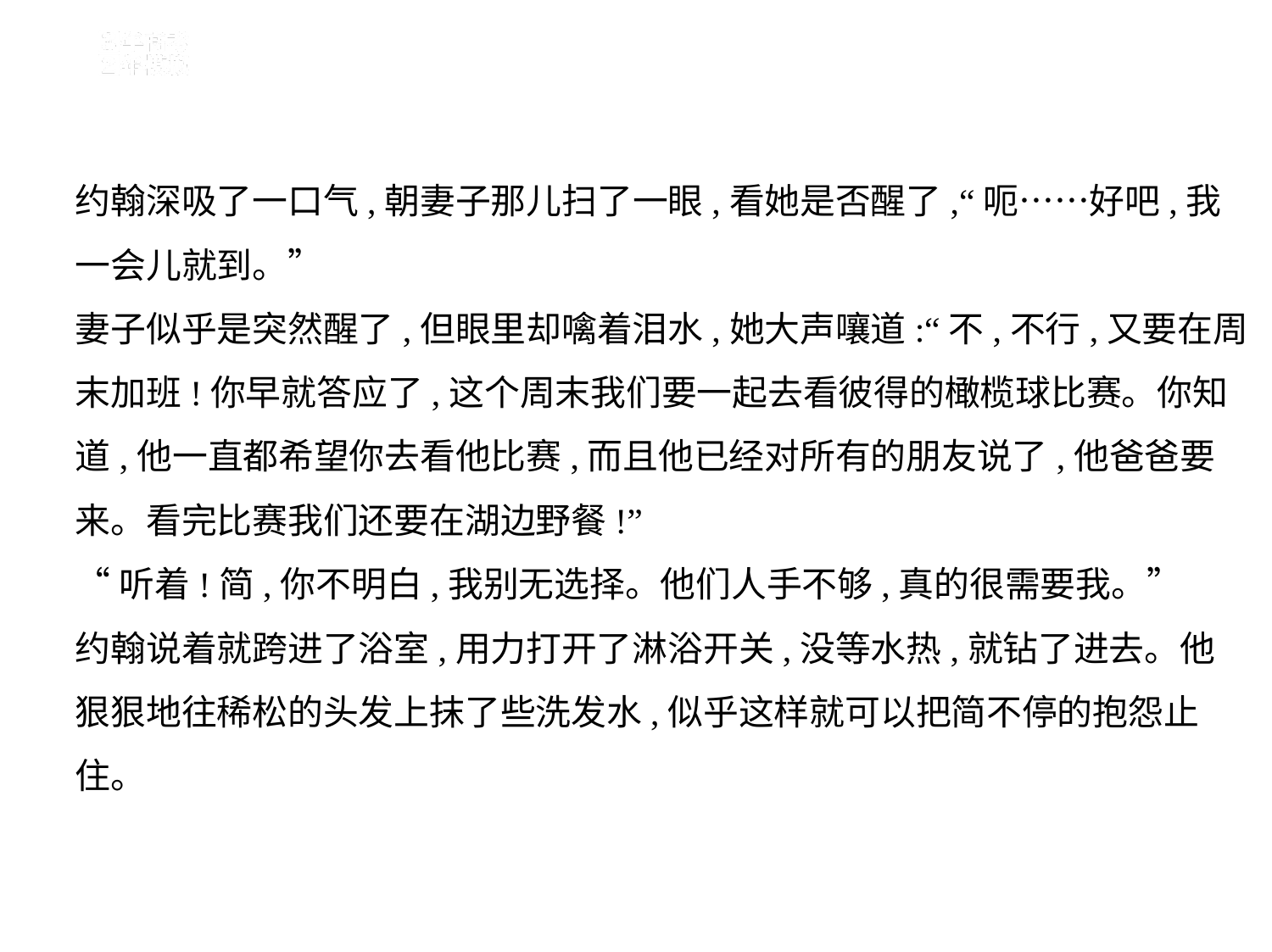

约翰深吸了一口气,朝妻子那儿扫了一眼,看她是否醒了,“呃……好吧,我
一会儿就到。”
妻子似乎是突然醒了,但眼里却噙着泪水,她大声嚷道:“不,不行,又要在周
末加班!你早就答应了,这个周末我们要一起去看彼得的橄榄球比赛。你知
道,他一直都希望你去看他比赛,而且他已经对所有的朋友说了,他爸爸要
来。看完比赛我们还要在湖边野餐!”
“听着!简,你不明白,我别无选择。他们人手不够,真的很需要我。”
约翰说着就跨进了浴室,用力打开了淋浴开关,没等水热,就钻了进去。他
狠狠地往稀松的头发上抹了些洗发水,似乎这样就可以把简不停的抱怨止
住。